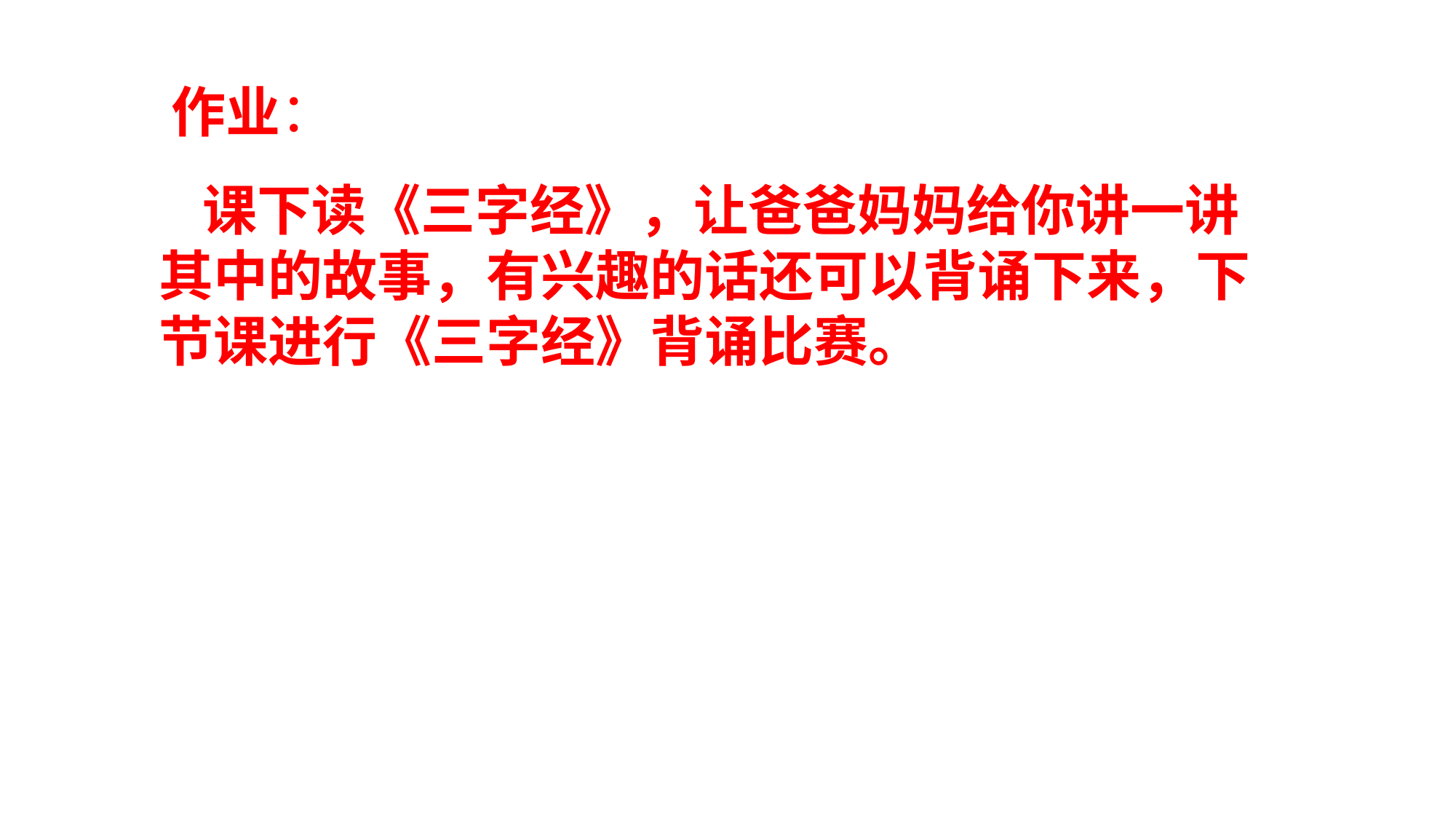

作业：

      课下读《三字经》，让爸爸妈妈给你讲一讲其中的故事，有兴趣的话还可以背诵下来，下节课进行《三字经》背诵比赛。